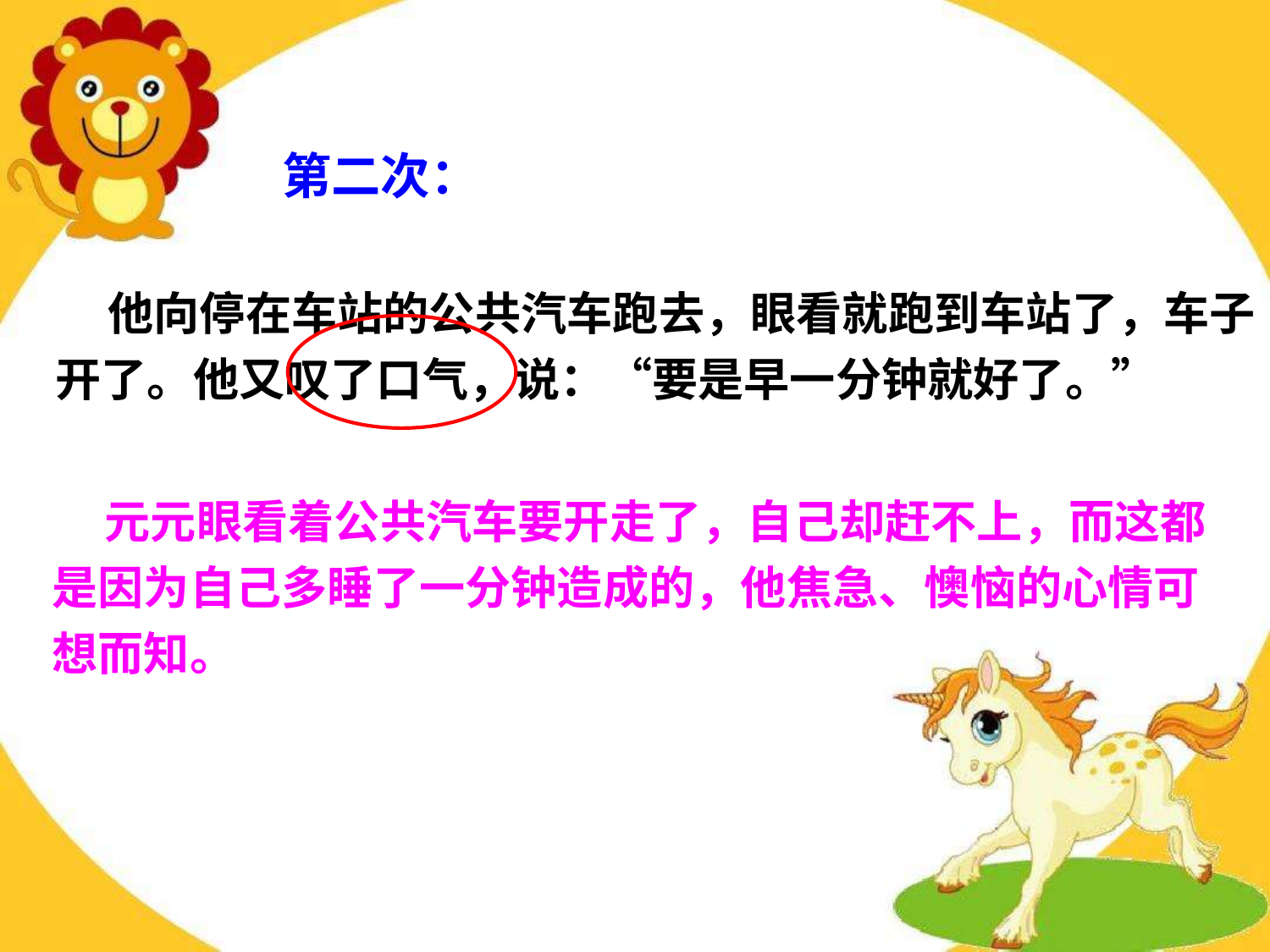

第二次：
    他向停在车站的公共汽车跑去，眼看就跑到车站了，车子开了。他又叹了口气，说：“要是早一分钟就好了。”

    元元眼看着公共汽车要开走了，自己却赶不上，而这都是因为自己多睡了一分钟造成的，他焦急、懊恼的心情可想而知。